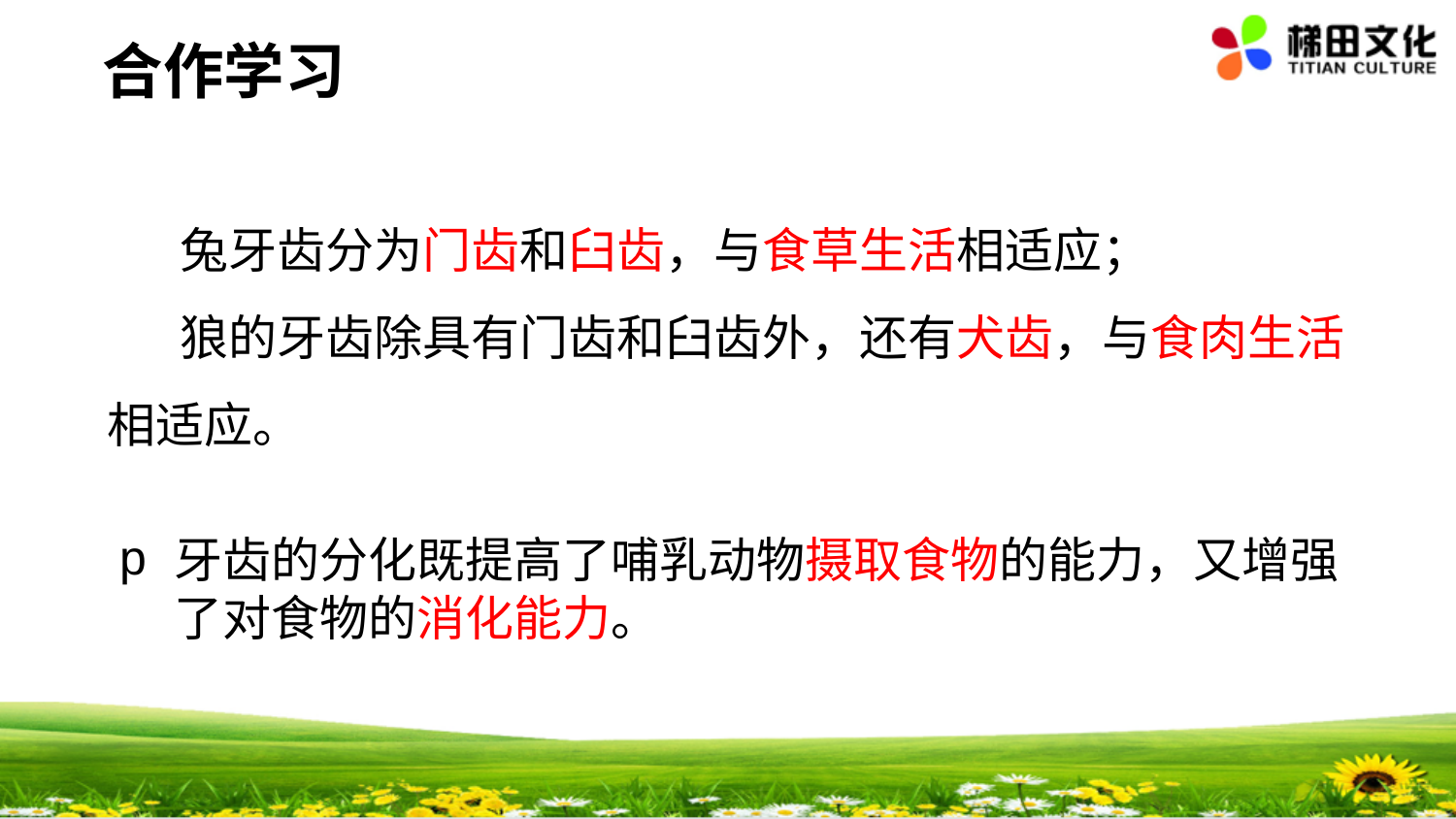

合作学习
#
兔牙齿分为门齿和臼齿，与食草生活相适应；
狼的牙齿除具有门齿和臼齿外，还有犬齿，与食肉生活相适应。
牙齿的分化既提高了哺乳动物摄取食物的能力，又增强了对食物的消化能力。